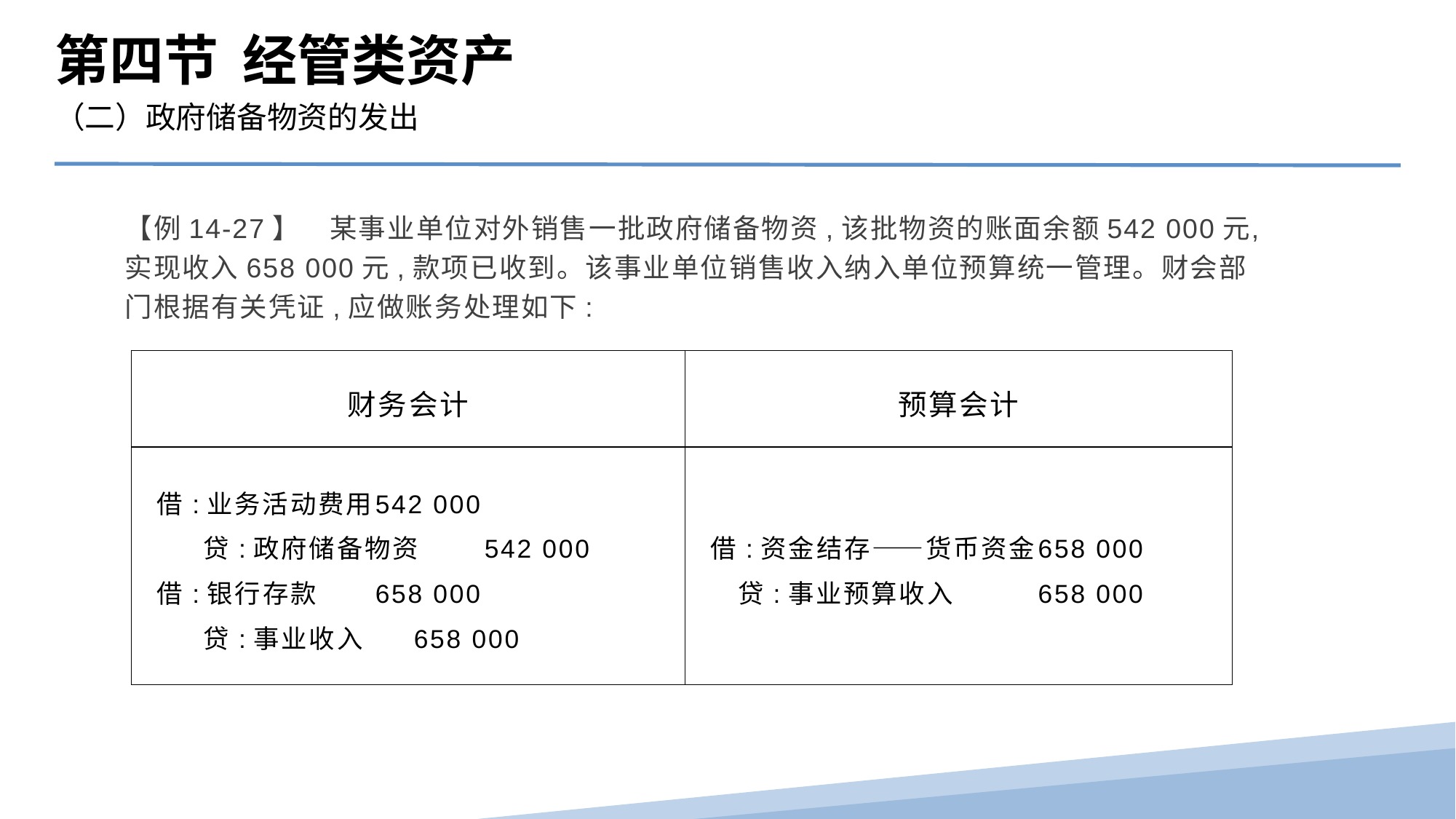

第四节  经管类资产
（二）政府储备物资的发出
【例14-27】　某事业单位对外销售一批政府储备物资,该批物资的账面余额542 000元,实现收入658 000元,款项已收到。该事业单位销售收入纳入单位预算统一管理。财会部门根据有关凭证,应做账务处理如下:
| 财务会计 | 预算会计 |
| --- | --- |
| 借:业务活动费用 542 000 贷:政府储备物资 542 000 借:银行存款 658 000 贷:事业收入 658 000 | 借:资金结存——货币资金 658 000 贷:事业预算收入 658 000 |